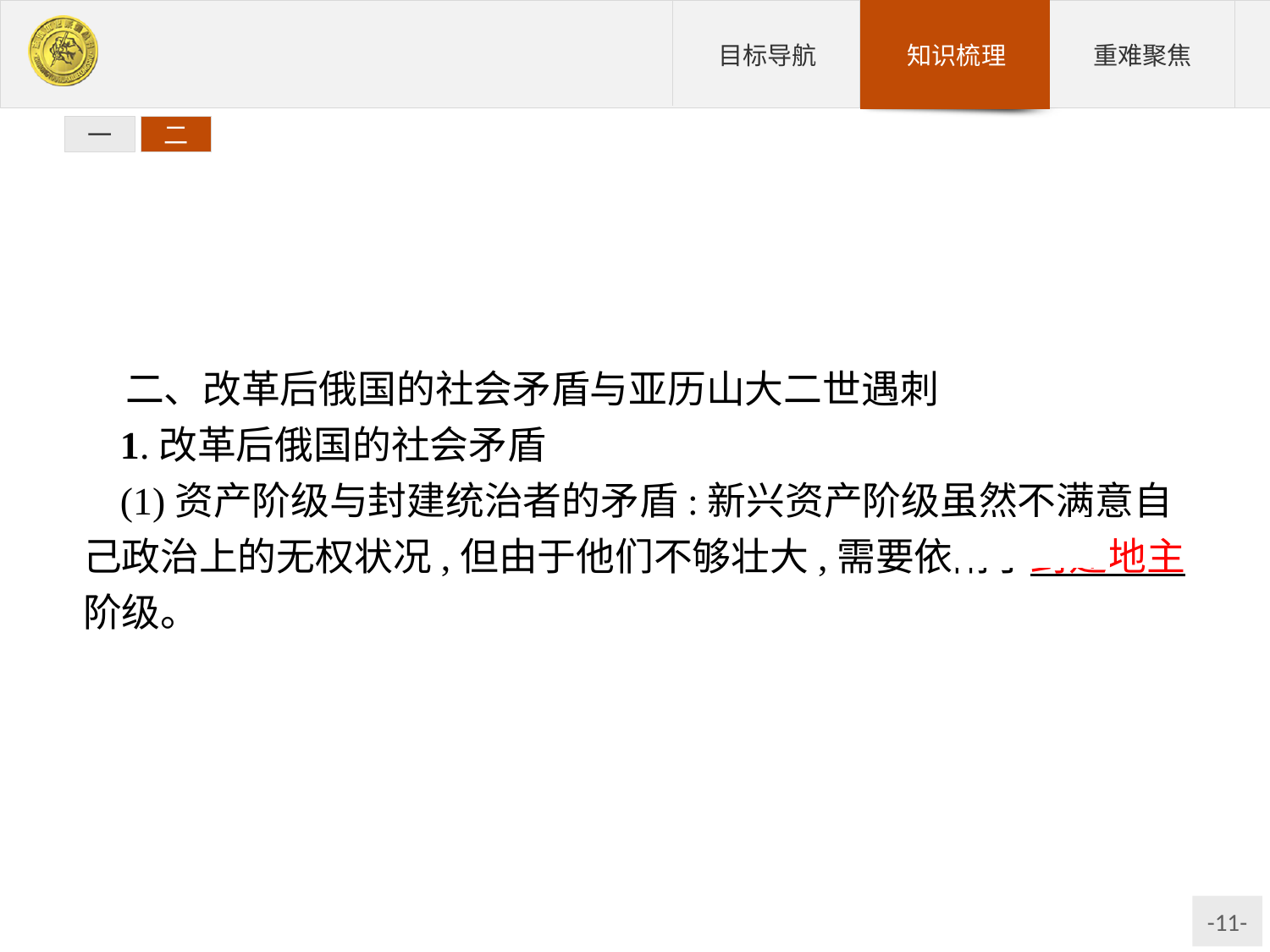

一
二
二、改革后俄国的社会矛盾与亚历山大二世遇刺
1.改革后俄国的社会矛盾
(1)资产阶级与封建统治者的矛盾:新兴资产阶级虽然不满意自己政治上的无权状况,但由于他们不够壮大,需要依附于封建地主阶级。